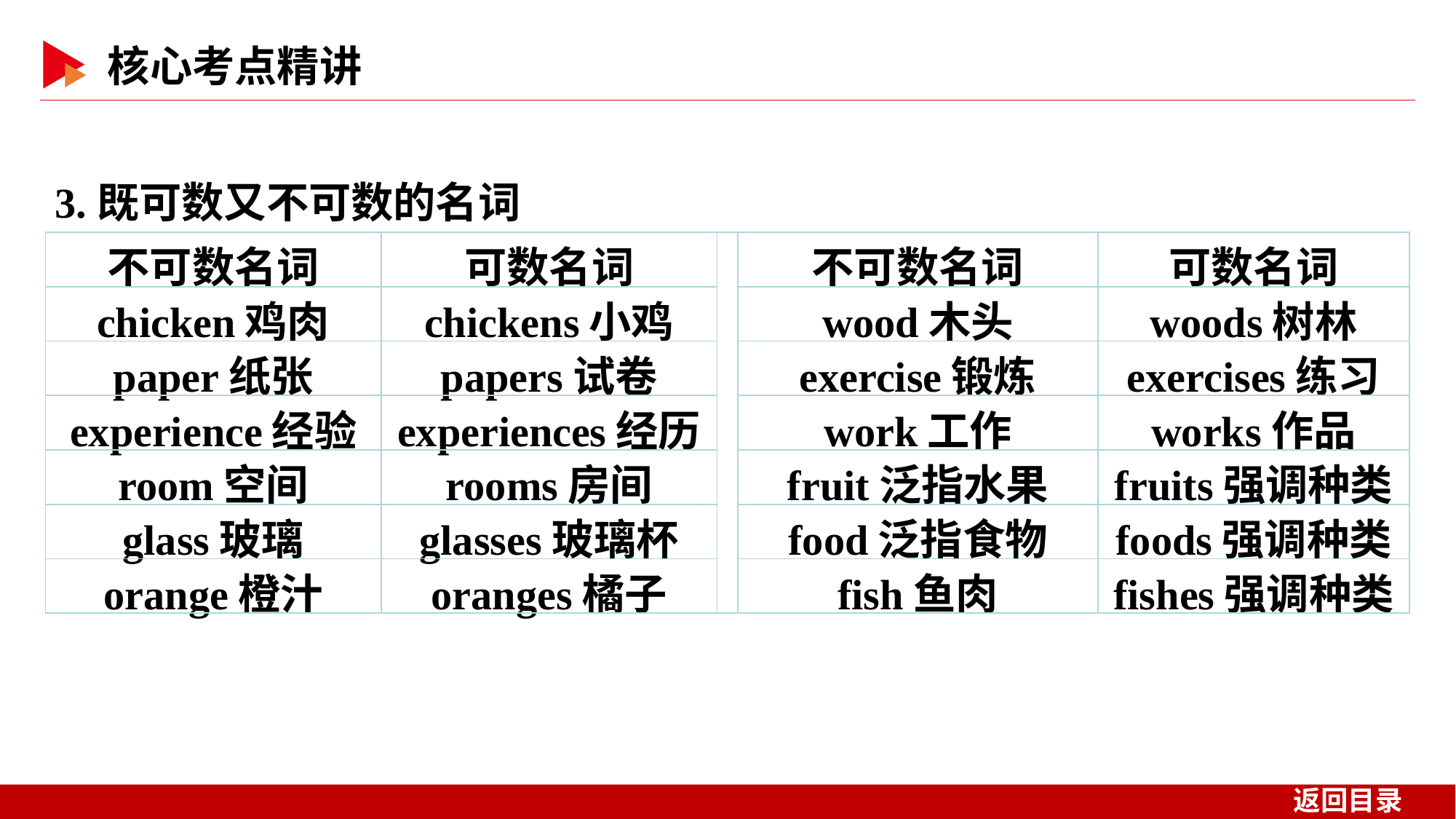

3.既可数又不可数的名词
| 不可数名词 | 可数名词 |  | 不可数名词 | 可数名词 |
| --- | --- | --- | --- | --- |
| chicken鸡肉 | chickens小鸡 |  | wood木头 | woods树林 |
| paper纸张 | papers试卷 |  | exercise锻炼 | exercises练习 |
| experience经验 | experiences经历 |  | work工作 | works作品 |
| room空间 | rooms房间 |  | fruit泛指水果 | fruits强调种类 |
| glass玻璃 | glasses玻璃杯 |  | food泛指食物 | foods强调种类 |
| orange橙汁 | oranges橘子 |  | fish鱼肉 | fishes强调种类 |